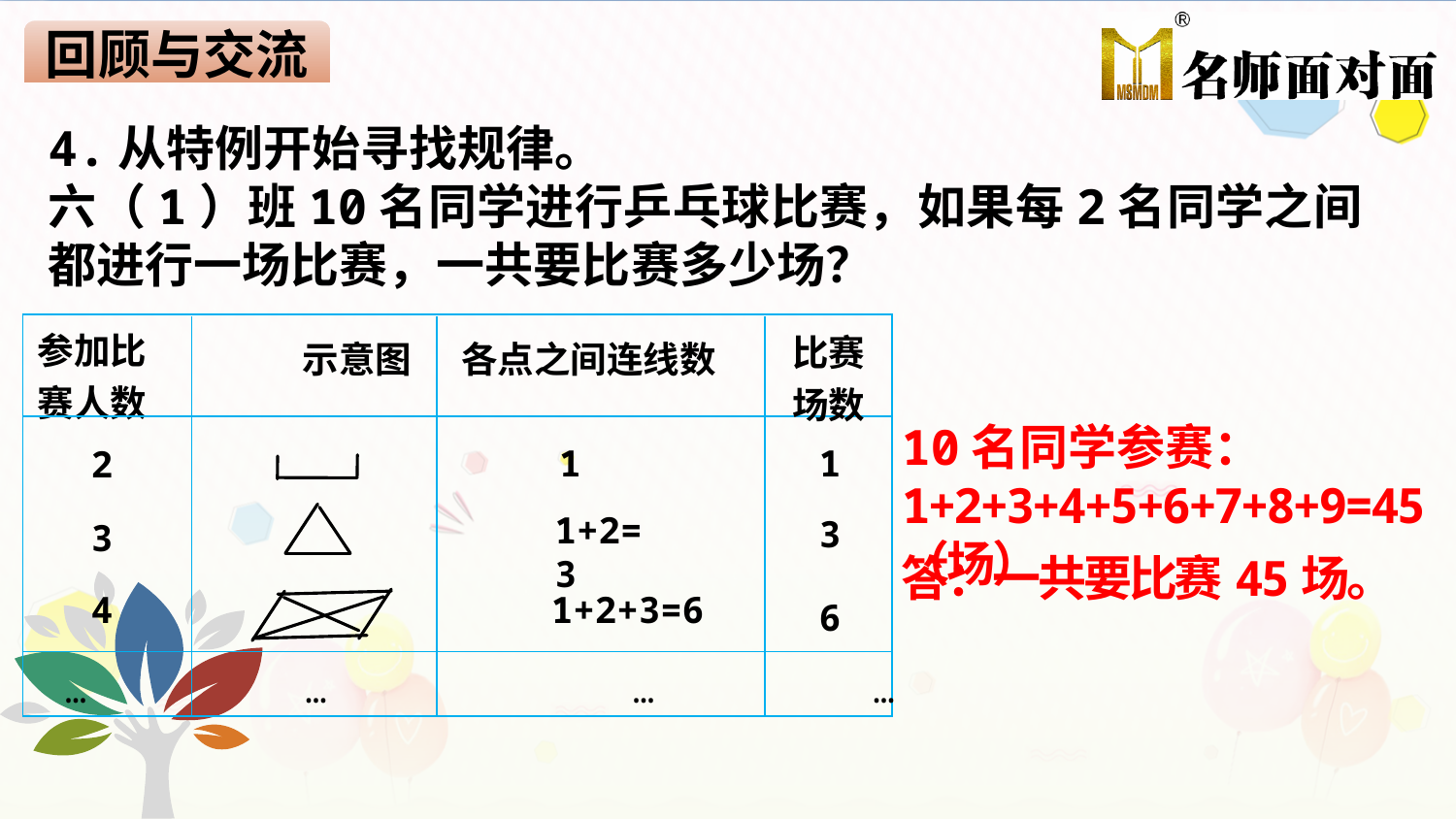

回顾与交流
4.从特例开始寻找规律。
六（1）班10名同学进行乒乓球比赛，如果每2名同学之间都进行一场比赛，一共要比赛多少场？
| 参加比 赛人数 |
| --- |
|  |
|  |
|  |
| --- |
| 比赛场数 |
| --- |
示意图      各点之间连线数
10名同学参赛：
1+2+3+4+5+6+7+8+9=45（场）
1
1
2
1+2=3
3
3
答：一共要比赛45场。
4
1+2+3=6
6
 …          …              …          …